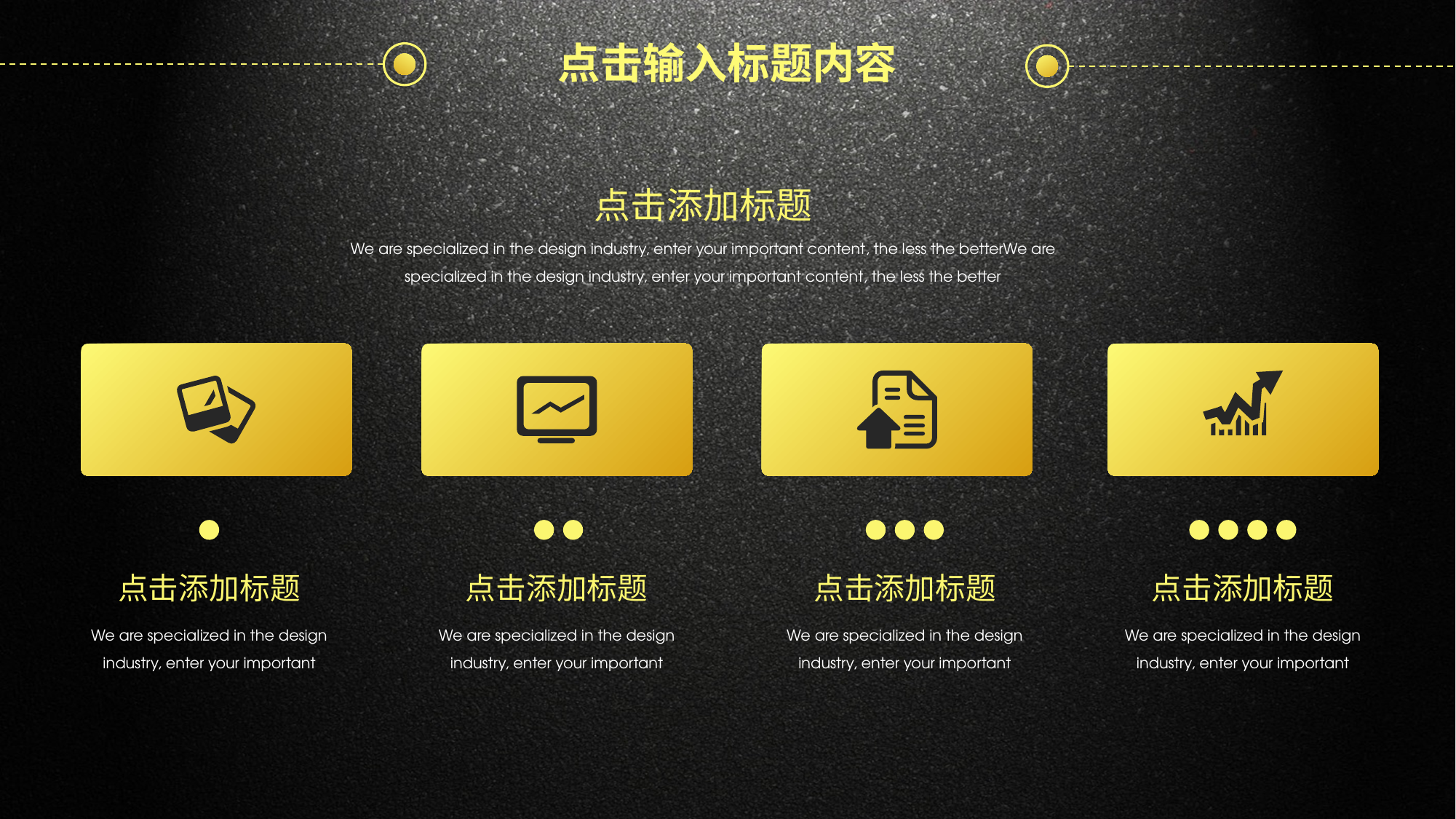

点击输入标题内容

点击添加标题
We are specialized in the design industry, enter your important content, the less the betterWe are specialized in the design industry, enter your important content, the less the better

点击添加标题
We are specialized in the design industry, enter your important

点击添加标题
We are specialized in the design industry, enter your important

点击添加标题
We are specialized in the design industry, enter your important

点击添加标题
We are specialized in the design industry, enter your important